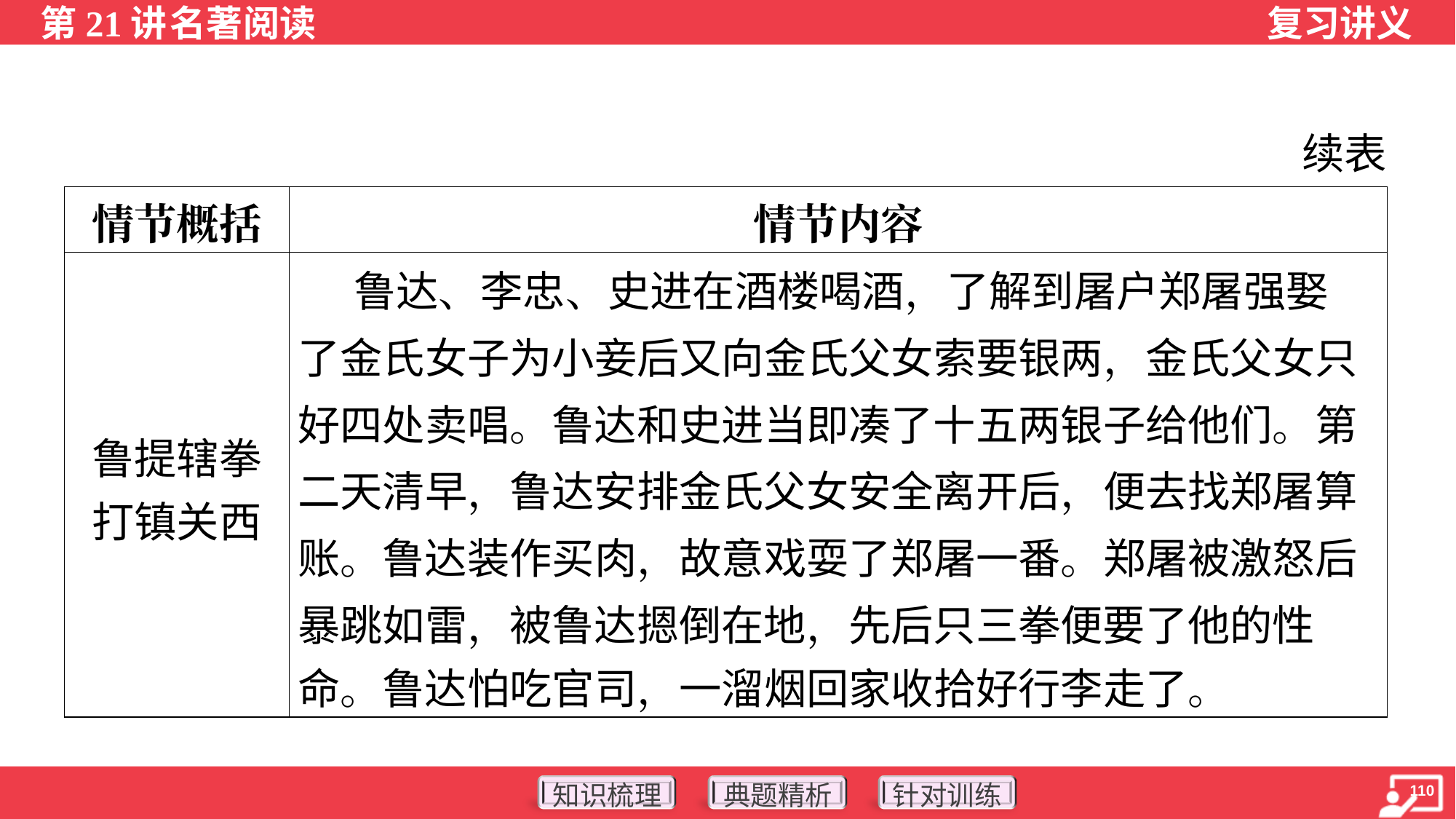

续表
| 情节概括 | 情节内容 |
| --- | --- |
| 鲁提辖拳 打镇关西 | 鲁达、李忠、史进在酒楼喝酒，了解到屠户郑屠强娶 了金氏女子为小妾后又向金氏父女索要银两，金氏父女只 好四处卖唱。鲁达和史进当即凑了十五两银子给他们。第 二天清早，鲁达安排金氏父女安全离开后，便去找郑屠算 账。鲁达装作买肉，故意戏耍了郑屠一番。郑屠被激怒后 暴跳如雷，被鲁达摁倒在地，先后只三拳便要了他的性 命。鲁达怕吃官司，一溜烟回家收拾好行李走了。 |